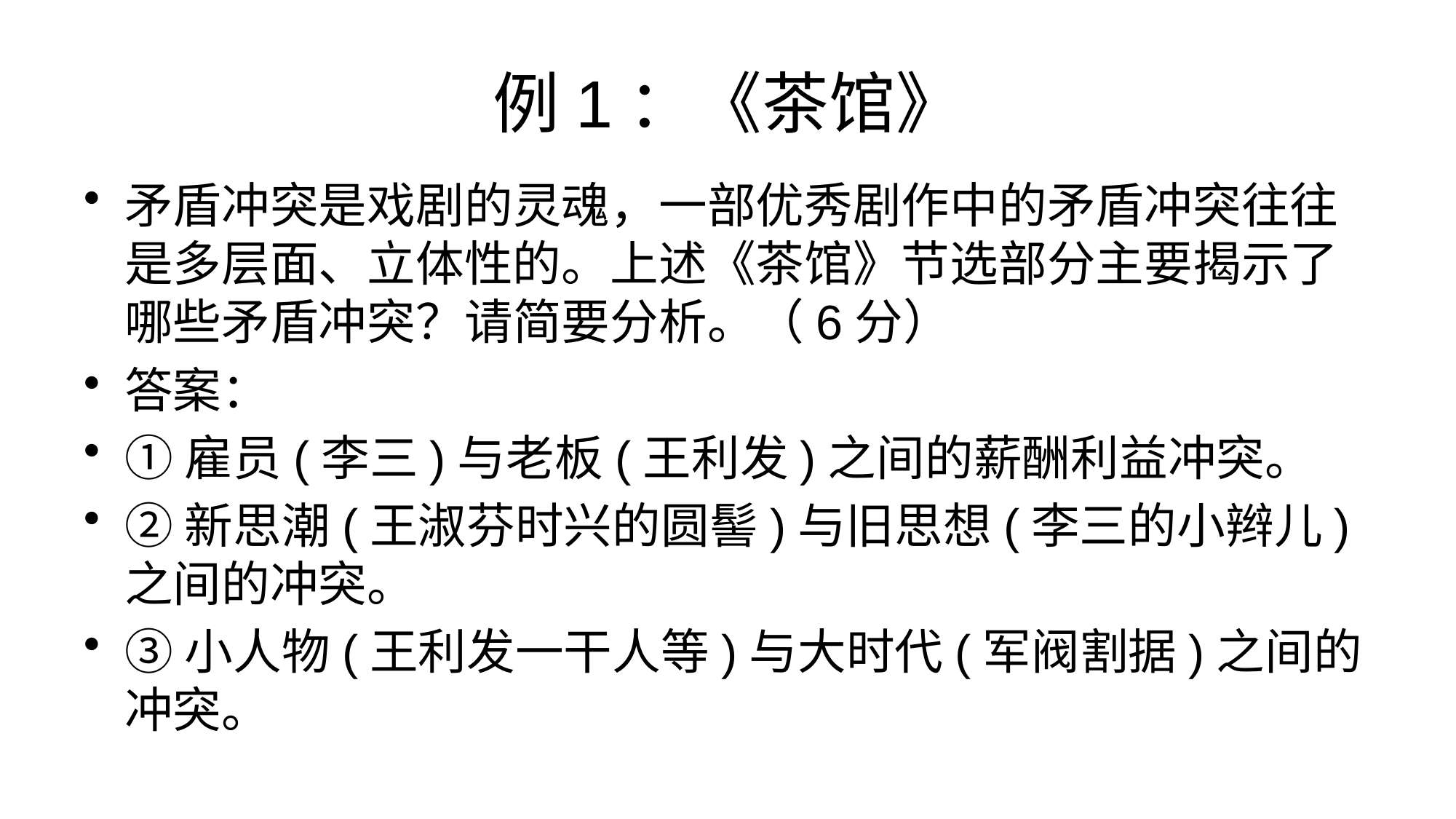

# 例1：《茶馆》
矛盾冲突是戏剧的灵魂，一部优秀剧作中的矛盾冲突往往是多层面、立体性的。上述《茶馆》节选部分主要揭示了哪些矛盾冲突？请简要分析。（6分）
答案：
①雇员(李三)与老板(王利发)之间的薪酬利益冲突。
②新思潮(王淑芬时兴的圆髻)与旧思想(李三的小辫儿)之间的冲突。
③小人物(王利发一干人等)与大时代(军阀割据)之间的冲突。